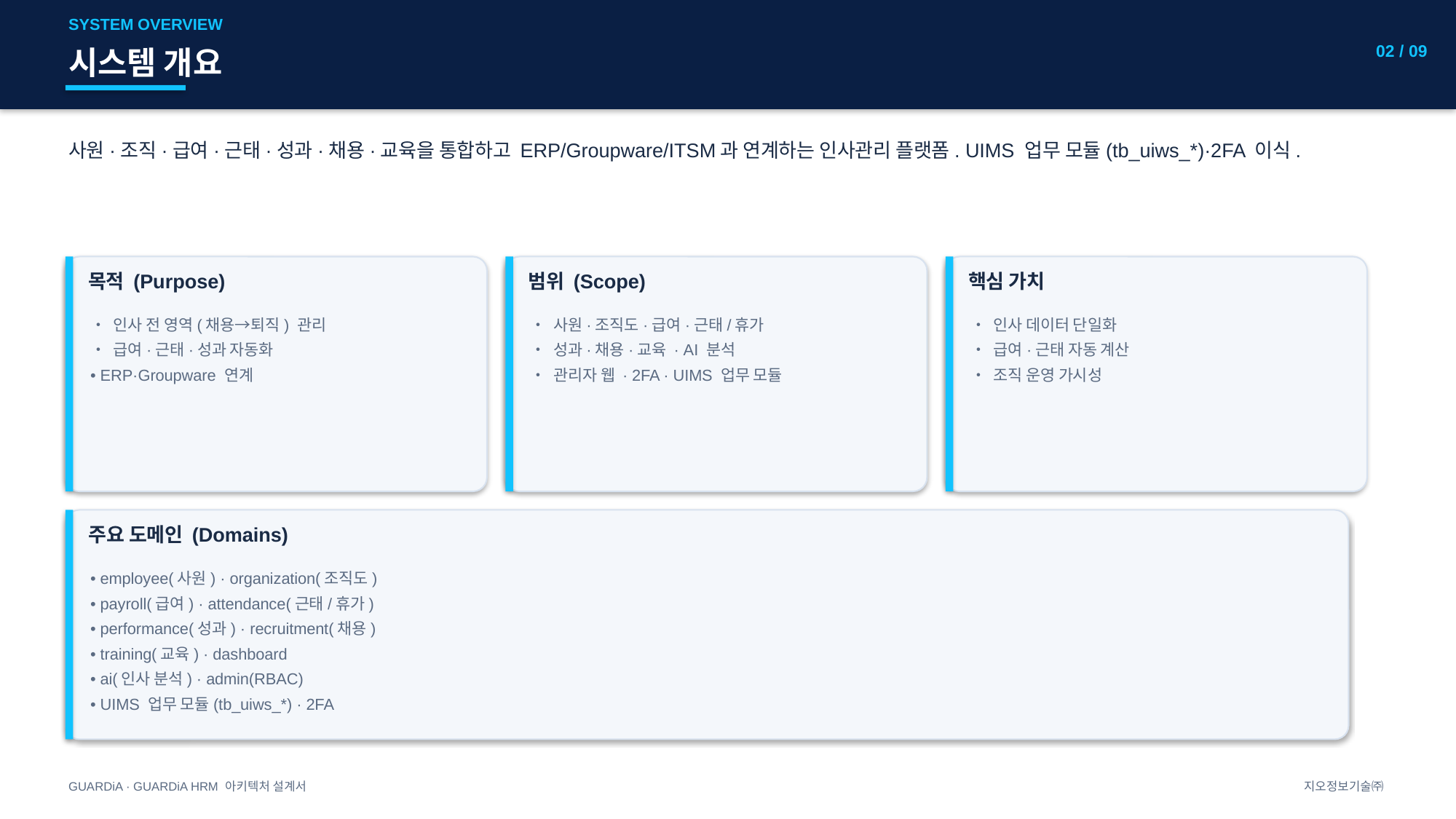

SYSTEM OVERVIEW
02 / 09
시스템 개요

사원·조직·급여·근태·성과·채용·교육을 통합하고 ERP/Groupware/ITSM과 연계하는 인사관리 플랫폼. UIMS 업무 모듈(tb_uiws_*)·2FA 이식.

목적 (Purpose)
범위 (Scope)
핵심 가치
• 인사 전 영역(채용→퇴직) 관리
• 급여·근태·성과 자동화
• ERP·Groupware 연계
• 사원·조직도·급여·근태/휴가
• 성과·채용·교육 · AI 분석
• 관리자 웹 · 2FA · UIMS 업무 모듈
• 인사 데이터 단일화
• 급여·근태 자동 계산
• 조직 운영 가시성

주요 도메인 (Domains)
• employee(사원) · organization(조직도)
• payroll(급여) · attendance(근태/휴가)
• performance(성과) · recruitment(채용)
• training(교육) · dashboard
• ai(인사 분석) · admin(RBAC)
• UIMS 업무 모듈(tb_uiws_*) · 2FA
GUARDiA · GUARDiA HRM 아키텍처 설계서
지오정보기술㈜